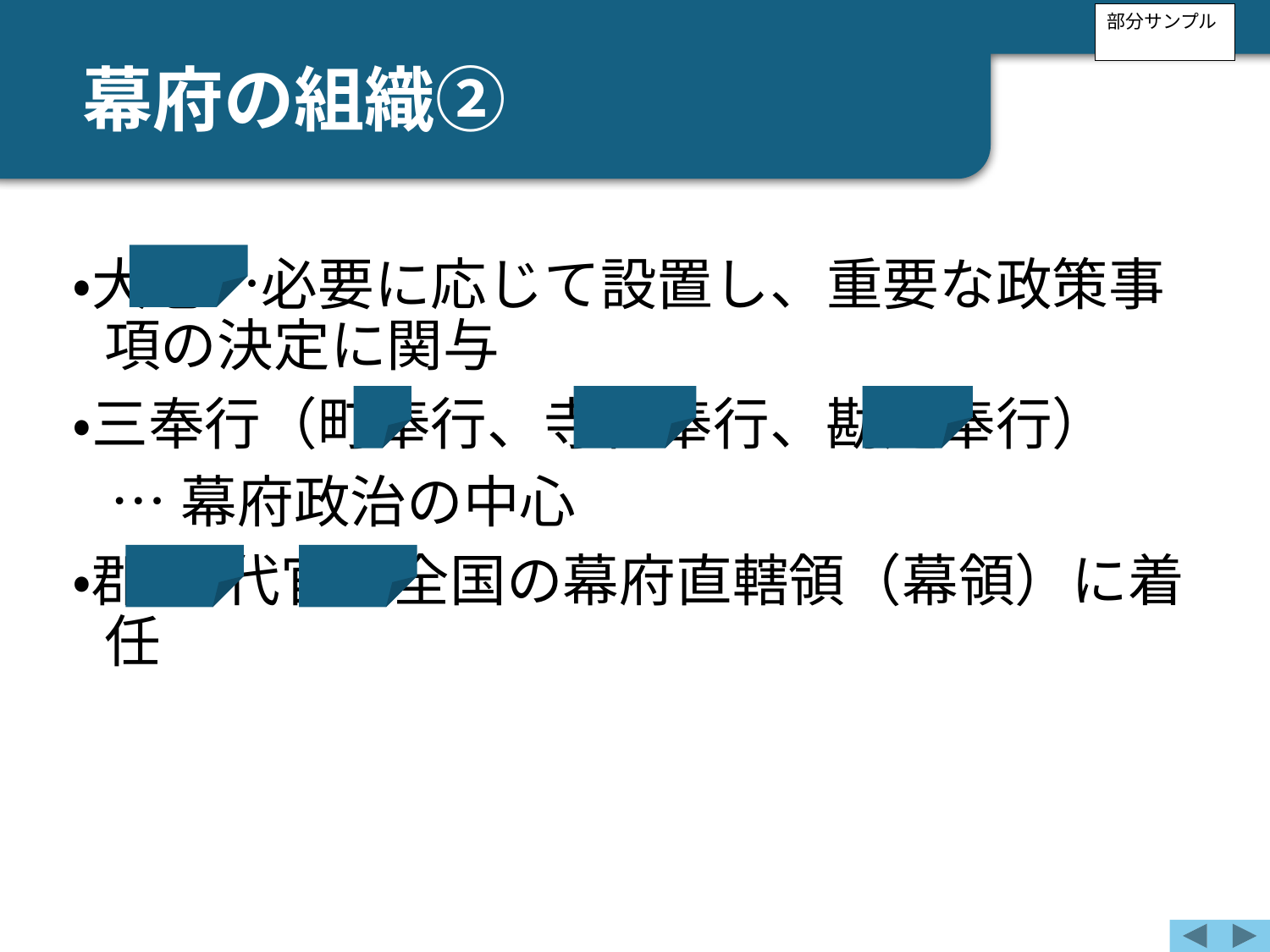

部分サンプル
幕府の組織②

・大老…必要に応じて設置し、重要な政策事項の決定に関与
・三奉行（町奉行、寺社奉行、勘定奉行）
   …幕府政治の中心
・郡代・代官…全国の幕府直轄領（幕領）に着任